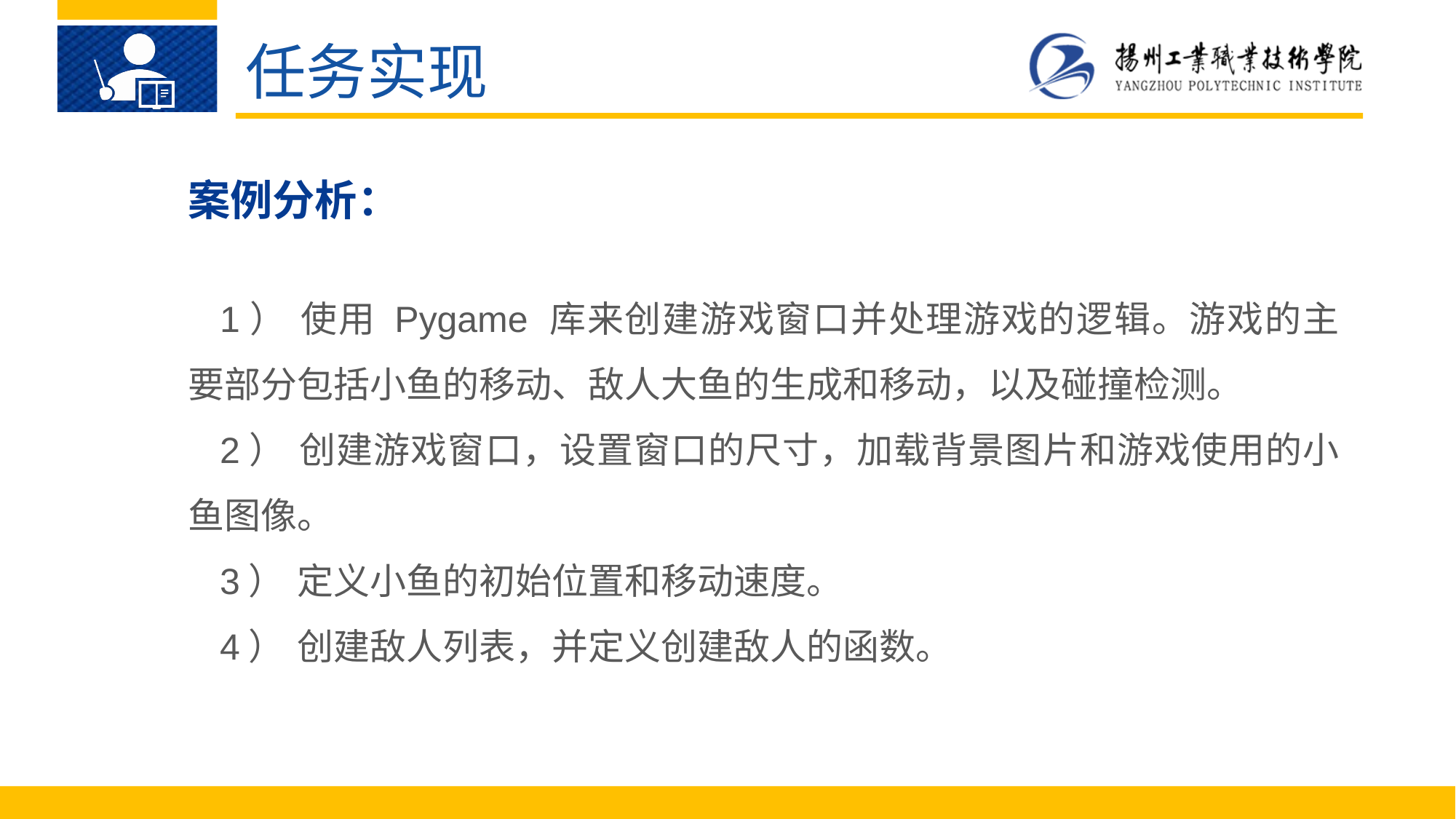

任务实现
案例分析：
1）	使用 Pygame 库来创建游戏窗口并处理游戏的逻辑。游戏的主要部分包括小鱼的移动、敌人大鱼的生成和移动，以及碰撞检测。
2）	创建游戏窗口，设置窗口的尺寸，加载背景图片和游戏使用的小鱼图像。
3）	定义小鱼的初始位置和移动速度。
4）	创建敌人列表，并定义创建敌人的函数。